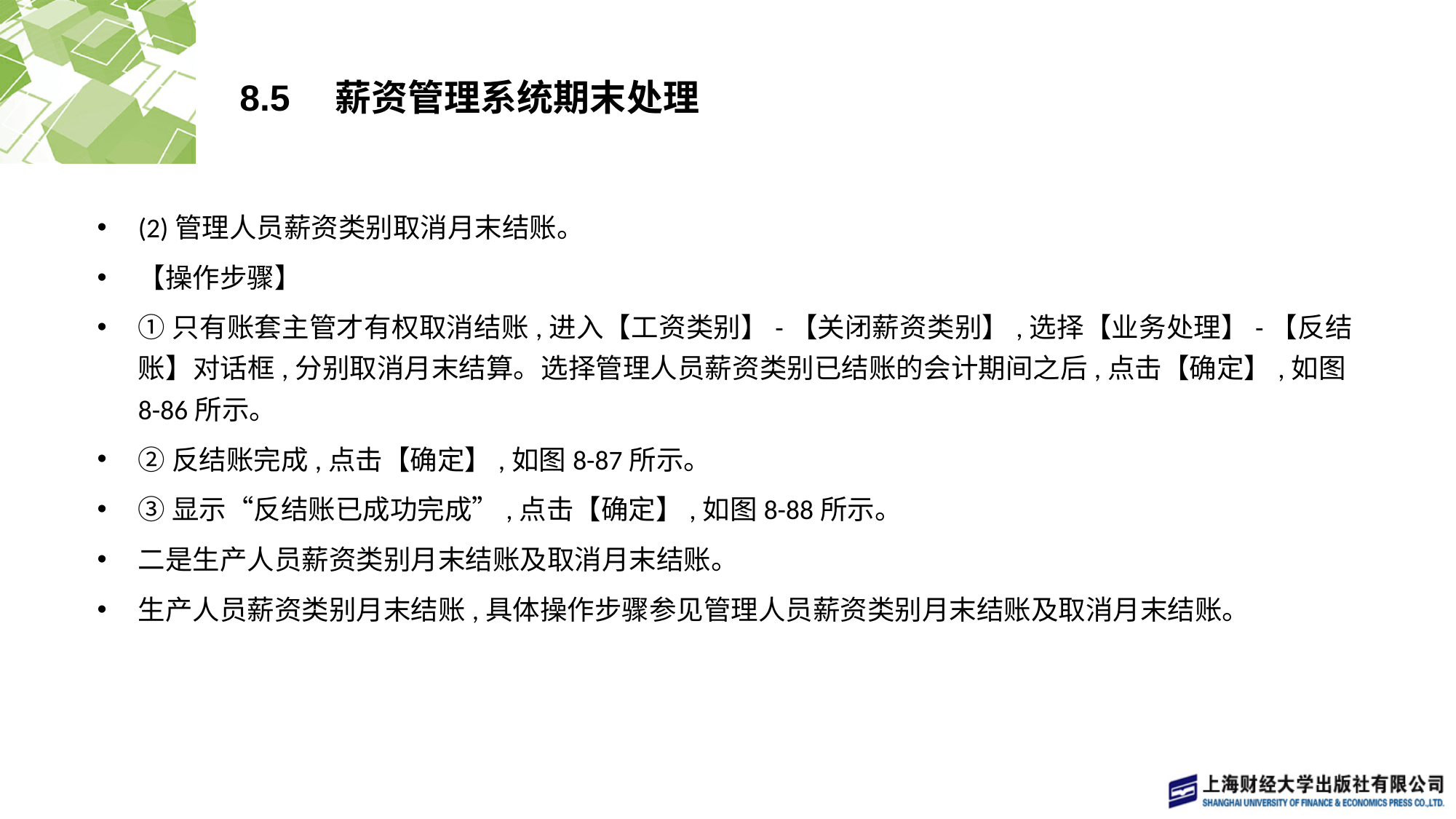

# 8.5　薪资管理系统期末处理
(2)管理人员薪资类别取消月末结账。
【操作步骤】
①只有账套主管才有权取消结账,进入【工资类别】-【关闭薪资类别】,选择【业务处理】-【反结账】对话框,分别取消月末结算。选择管理人员薪资类别已结账的会计期间之后,点击【确定】,如图8-86所示。
②反结账完成,点击【确定】,如图8-87所示。
③显示“反结账已成功完成”,点击【确定】,如图8-88所示。
二是生产人员薪资类别月末结账及取消月末结账。
生产人员薪资类别月末结账,具体操作步骤参见管理人员薪资类别月末结账及取消月末结账。